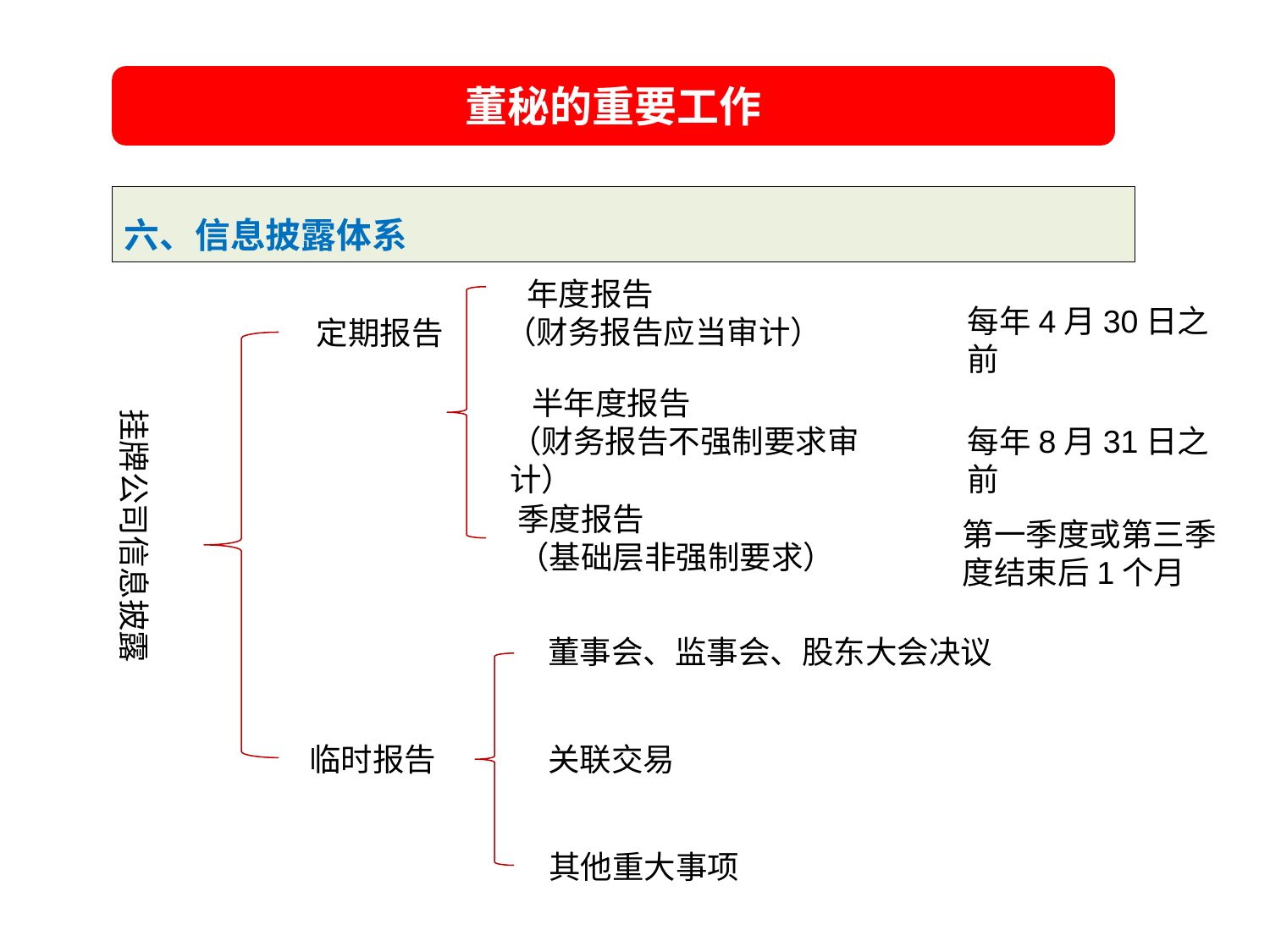

董秘的重要工作
六、信息披露体系
夯实基础
  年度报告
（财务报告应当审计）

每年4月30日之前
定期报告

  半年度报告
（财务报告不强制要求审计）

挂牌公司信息披露
每年8月31日之前
季度报告
（基础层非强制要求）
提升市值
第一季度或第三季度结束后1个月
董事会、监事会、股东大会决议

临时报告
关联交易
加速发展
其他重大事项